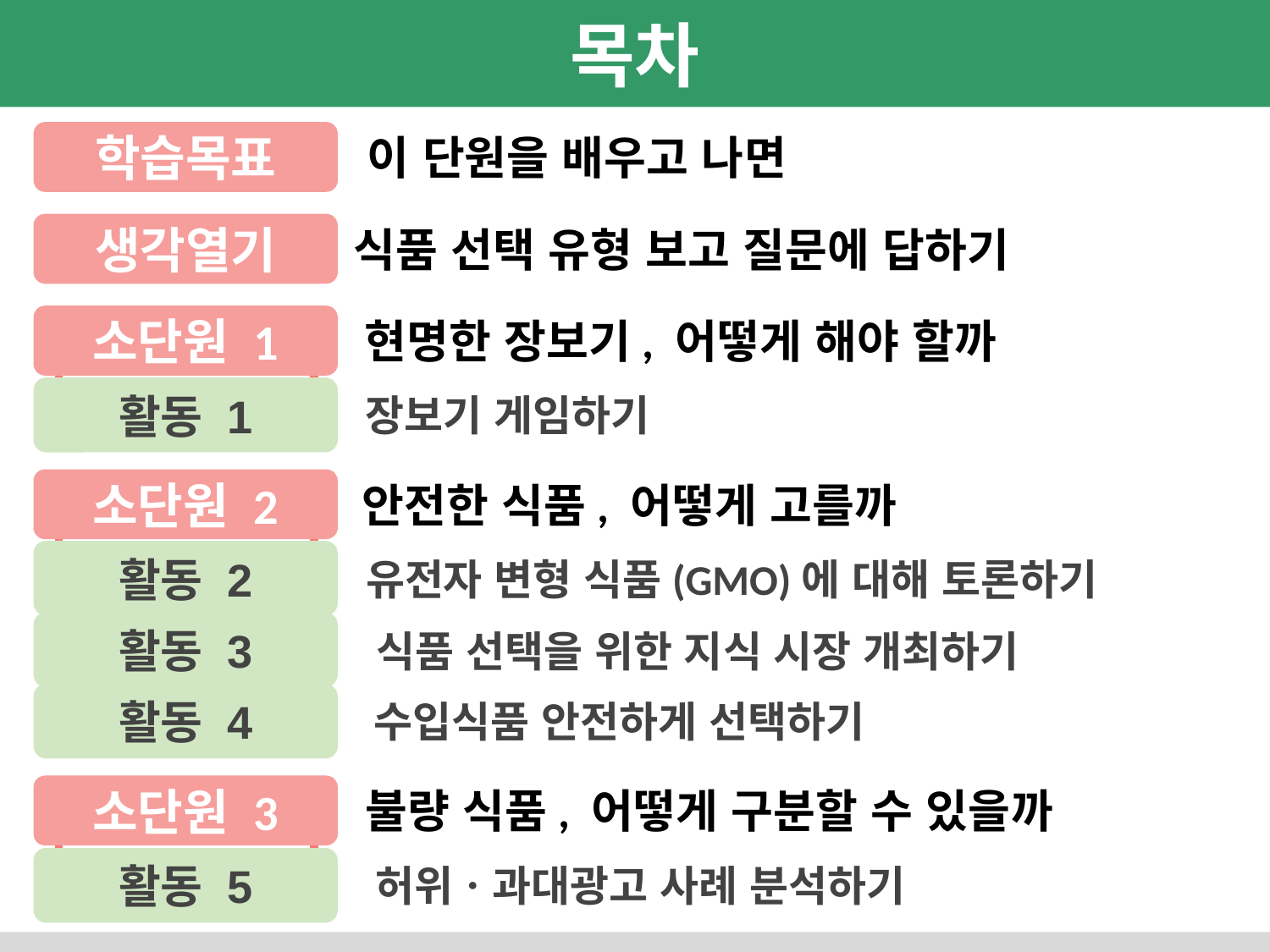

학습목표
이 단원을 배우고 나면
생각열기
식품 선택 유형 보고 질문에 답하기
소단원 1
현명한 장보기, 어떻게 해야 할까
활동 1
장보기 게임하기
소단원 2
안전한 식품, 어떻게 고를까
활동 2
유전자 변형 식품(GMO)에 대해 토론하기
활동 3
식품 선택을 위한 지식 시장 개최하기
활동 4
수입식품 안전하게 선택하기
소단원 3
불량 식품, 어떻게 구분할 수 있을까
활동 5
허위ㆍ과대광고 사례 분석하기